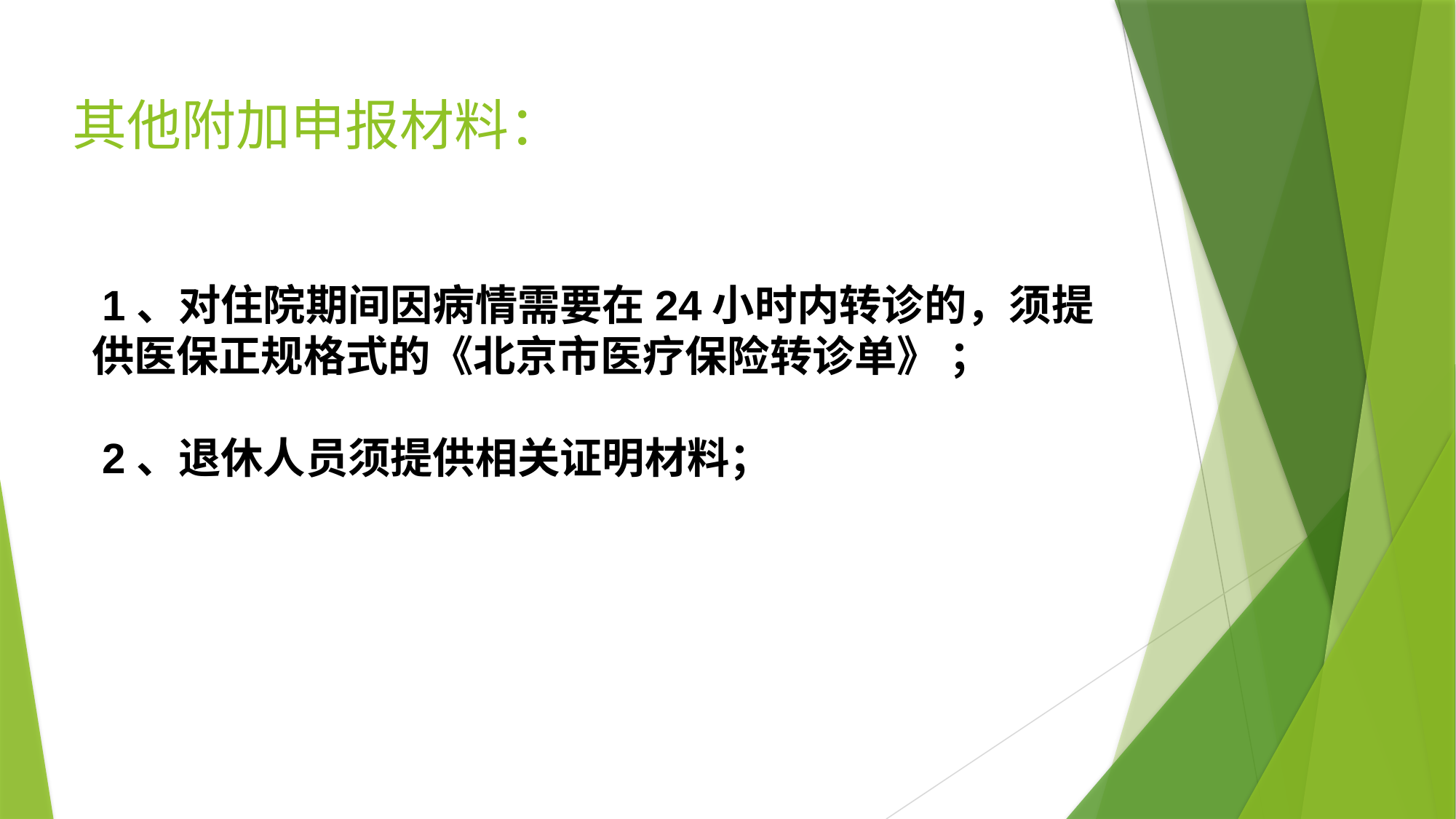

# 其他附加申报材料：
1、对住院期间因病情需要在24小时内转诊的，须提供医保正规格式的《北京市医疗保险转诊单》 ；

2、退休人员须提供相关证明材料；